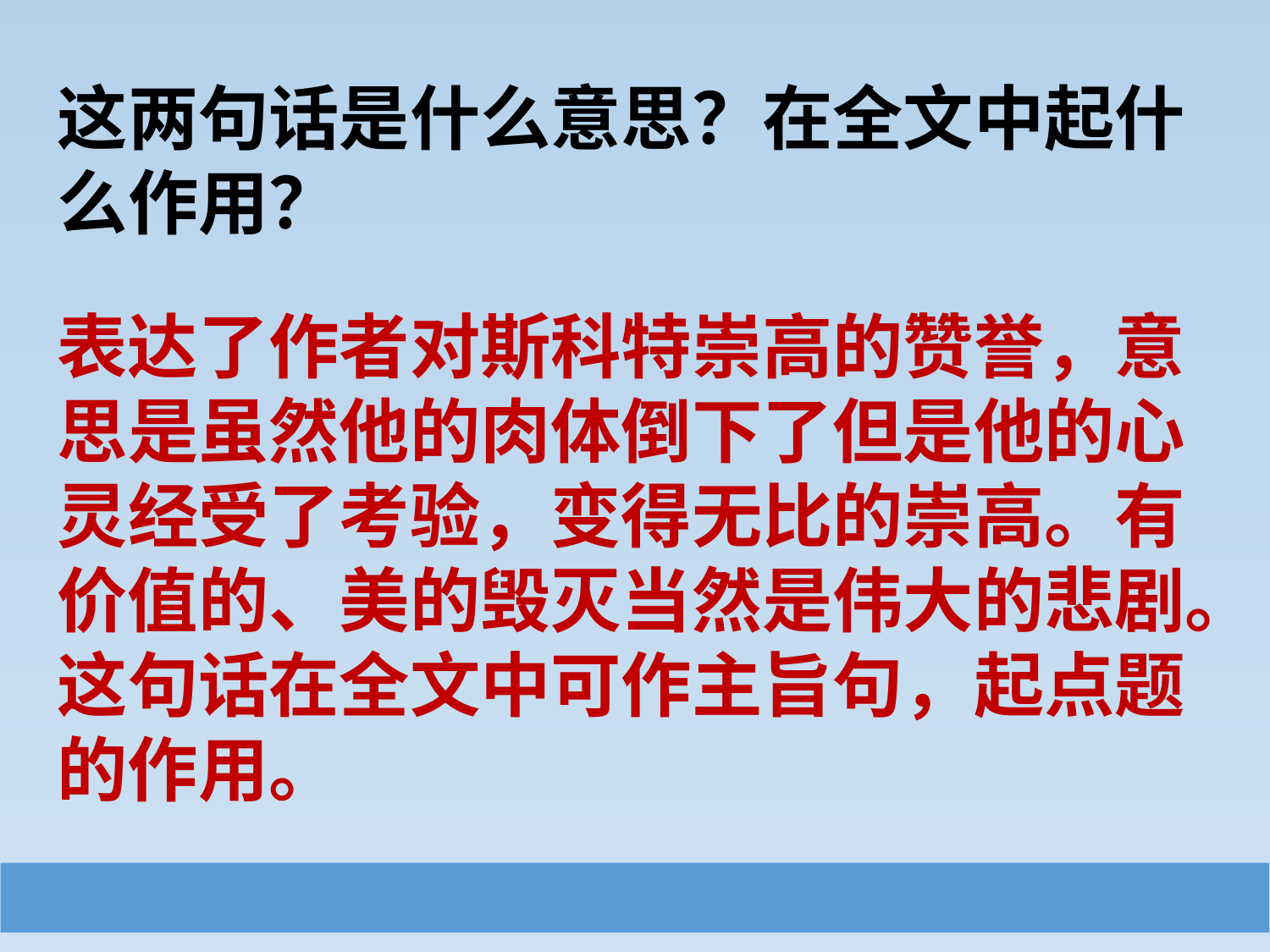

这两句话是什么意思？在全文中起什么作用？
表达了作者对斯科特崇高的赞誉，意思是虽然他的肉体倒下了但是他的心灵经受了考验，变得无比的崇高。有价值的、美的毁灭当然是伟大的悲剧。这句话在全文中可作主旨句，起点题的作用。